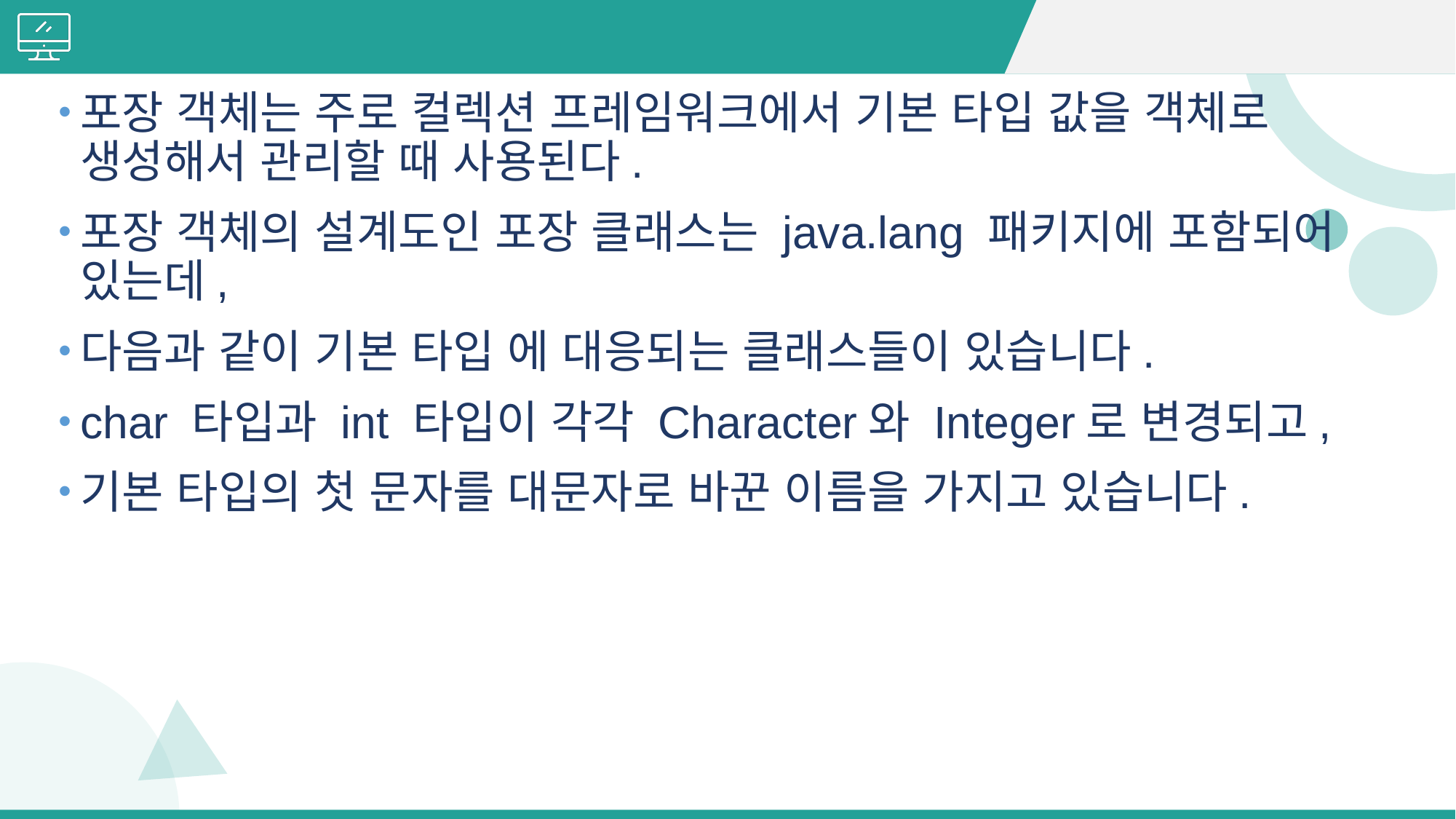

#
포장 객체는 주로 컬렉션 프레임워크에서 기본 타입 값을 객체로 생성해서 관리할 때 사용된다.
포장 객체의 설계도인 포장 클래스는 java.lang 패키지에 포함되어 있는데,
다음과 같이 기본 타입 에 대응되는 클래스들이 있습니다.
char 타입과 int 타입이 각각 Character와 Integer로 변경되고,
기본 타입의 첫 문자를 대문자로 바꾼 이름을 가지고 있습니다.